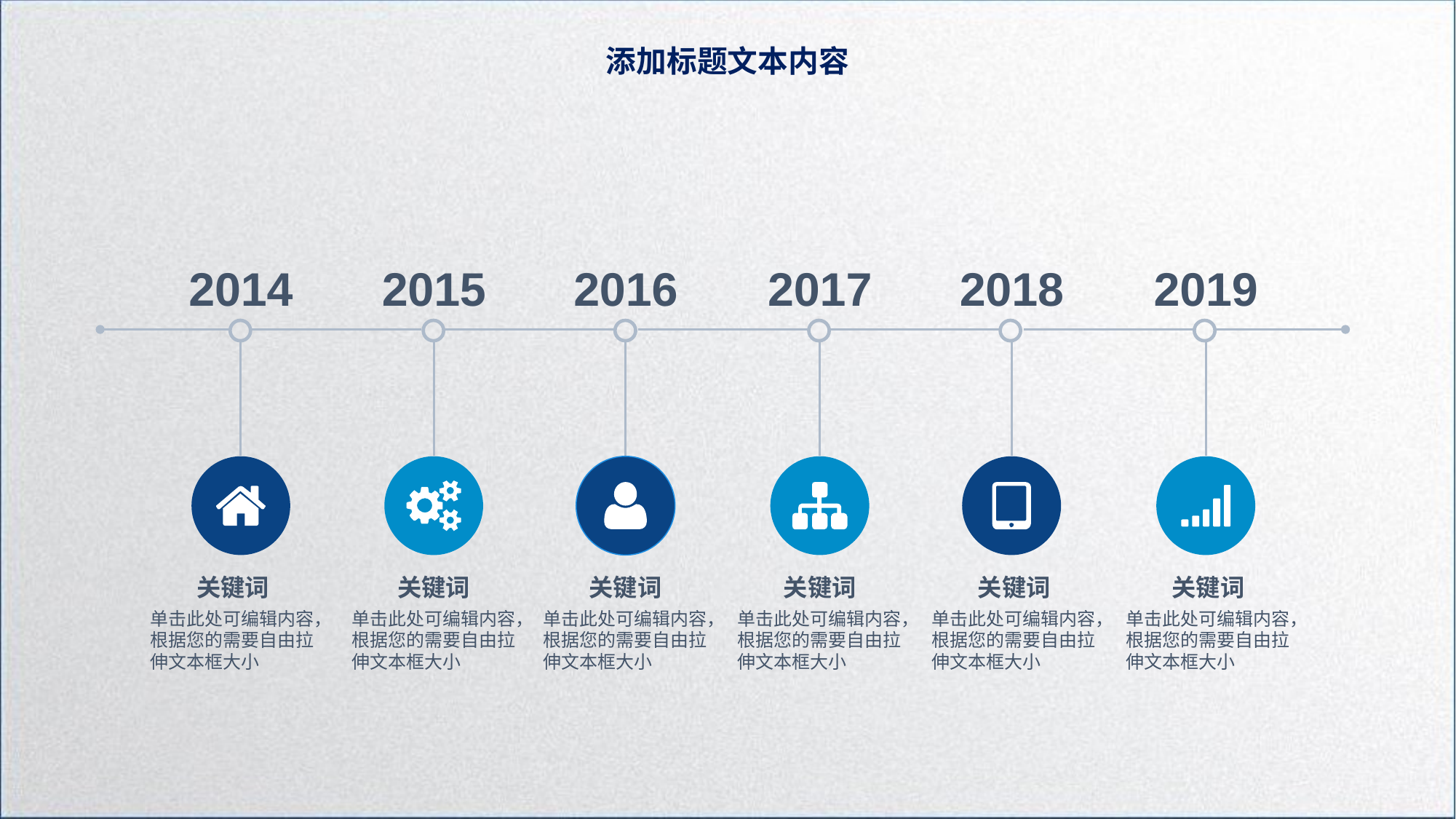

添加标题文本内容
2014
2015
2016
2017
2018
2019

关键词
关键词
关键词
关键词
关键词
关键词
单击此处可编辑内容，根据您的需要自由拉伸文本框大小
单击此处可编辑内容，根据您的需要自由拉伸文本框大小
单击此处可编辑内容，根据您的需要自由拉伸文本框大小
单击此处可编辑内容，根据您的需要自由拉伸文本框大小
单击此处可编辑内容，根据您的需要自由拉伸文本框大小
单击此处可编辑内容，根据您的需要自由拉伸文本框大小